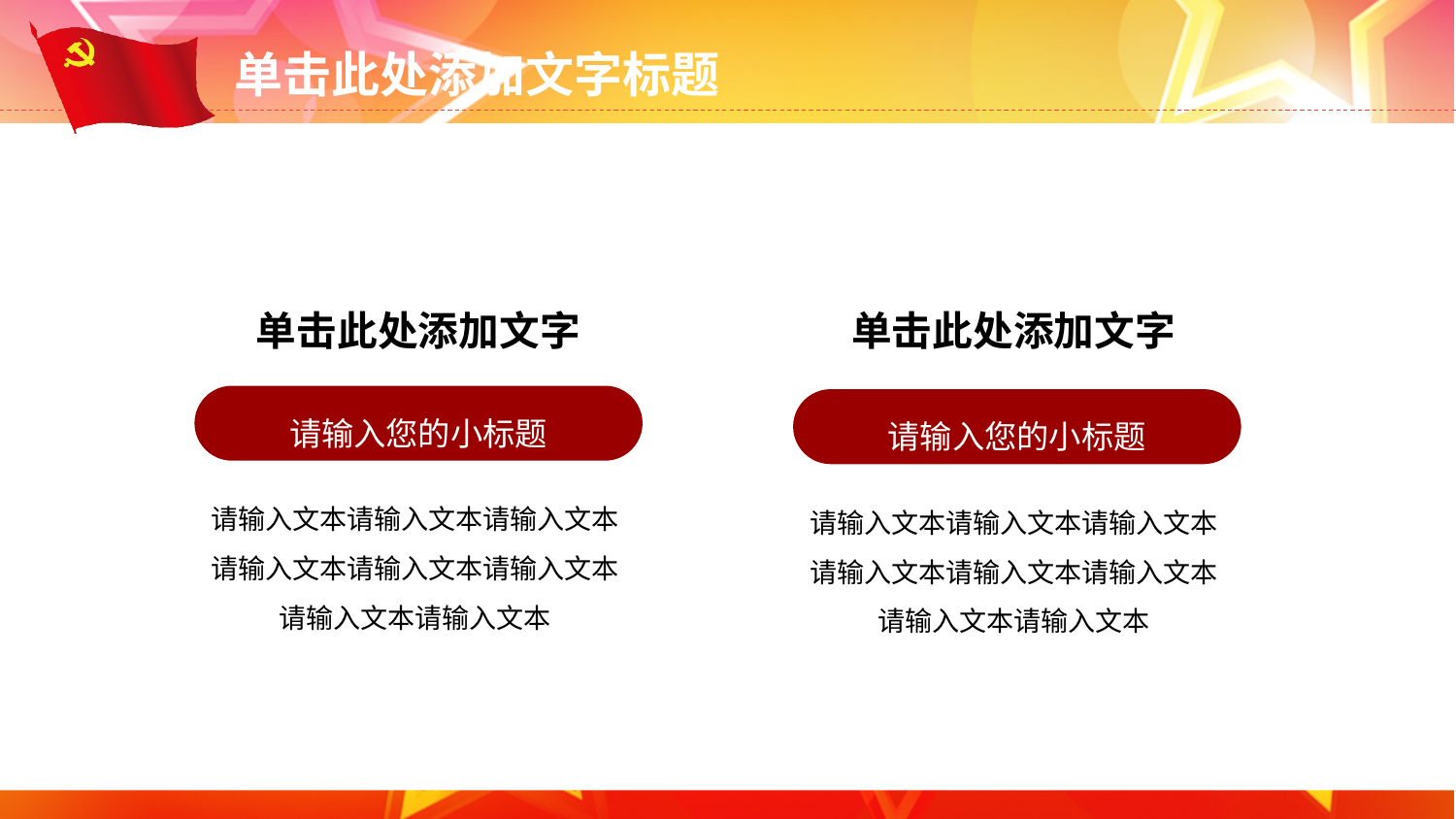

单击此处添加文字
单击此处添加文字
请输入您的小标题
请输入您的小标题
请输入文本请输入文本请输入文本请输入文本请输入文本请输入文本请输入文本请输入文本
请输入文本请输入文本请输入文本请输入文本请输入文本请输入文本请输入文本请输入文本